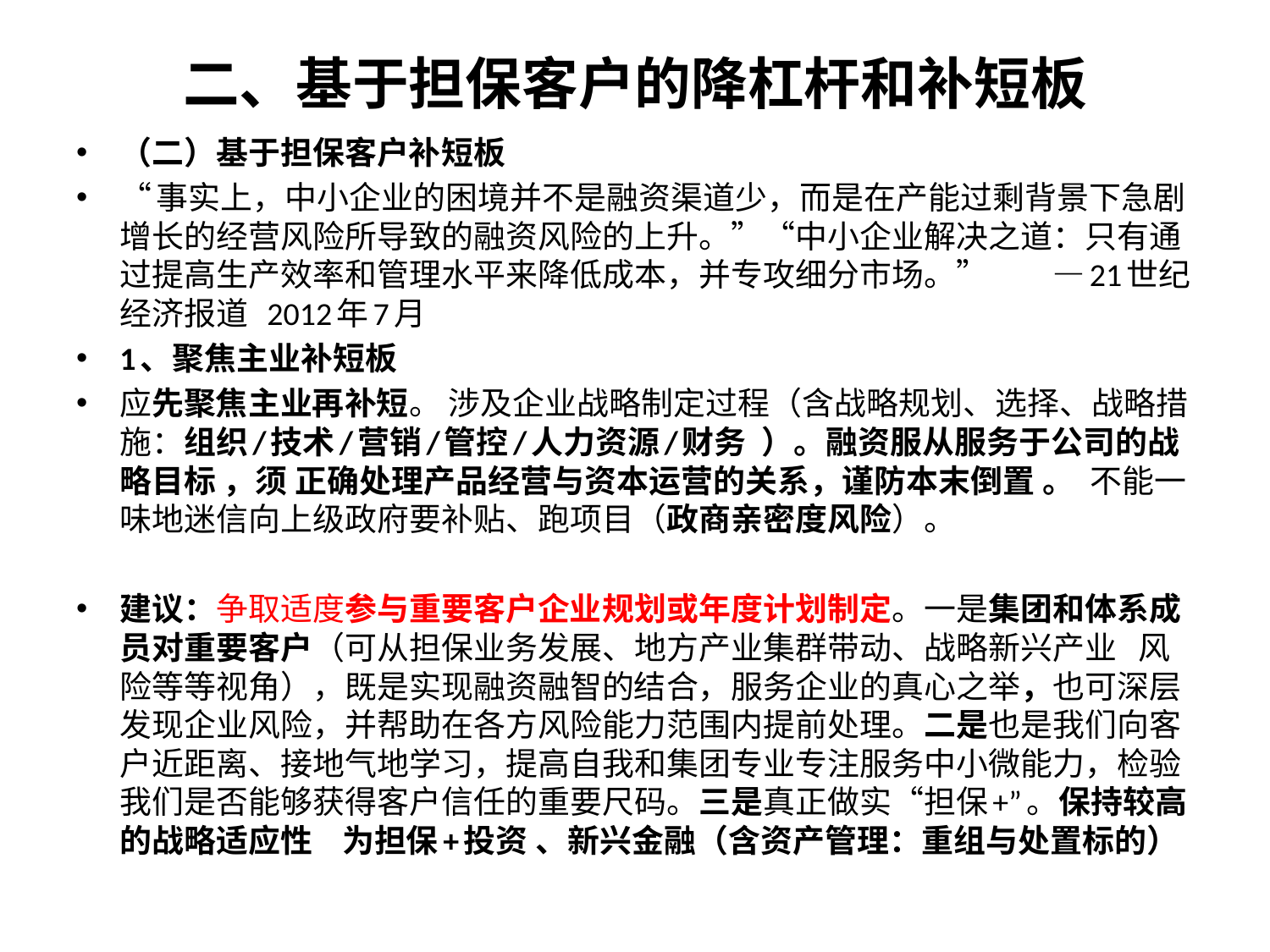

# 二、基于担保客户的降杠杆和补短板
（二）基于担保客户补短板
“事实上，中小企业的困境并不是融资渠道少，而是在产能过剩背景下急剧增长的经营风险所导致的融资风险的上升。”“中小企业解决之道：只有通过提高生产效率和管理水平来降低成本，并专攻细分市场。”         —21世纪经济报道  2012年7月
1、聚焦主业补短板
应先聚焦主业再补短。 涉及企业战略制定过程（含战略规划、选择、战略措施：组织/技术/营销/管控/人力资源/财务  ）。融资服从服务于公司的战略目标 ，须 正确处理产品经营与资本运营的关系，谨防本末倒置 。  不能一味地迷信向上级政府要补贴、跑项目（政商亲密度风险）。

建议：争取适度参与重要客户企业规划或年度计划制定。一是集团和体系成员对重要客户（可从担保业务发展、地方产业集群带动、战略新兴产业   风险等等视角），既是实现融资融智的结合，服务企业的真心之举，也可深层发现企业风险，并帮助在各方风险能力范围内提前处理。二是也是我们向客户近距离、接地气地学习，提高自我和集团专业专注服务中小微能力，检验我们是否能够获得客户信任的重要尺码。三是真正做实“担保+”。保持较高的战略适应性    为担保+投资 、新兴金融（含资产管理：重组与处置标的）